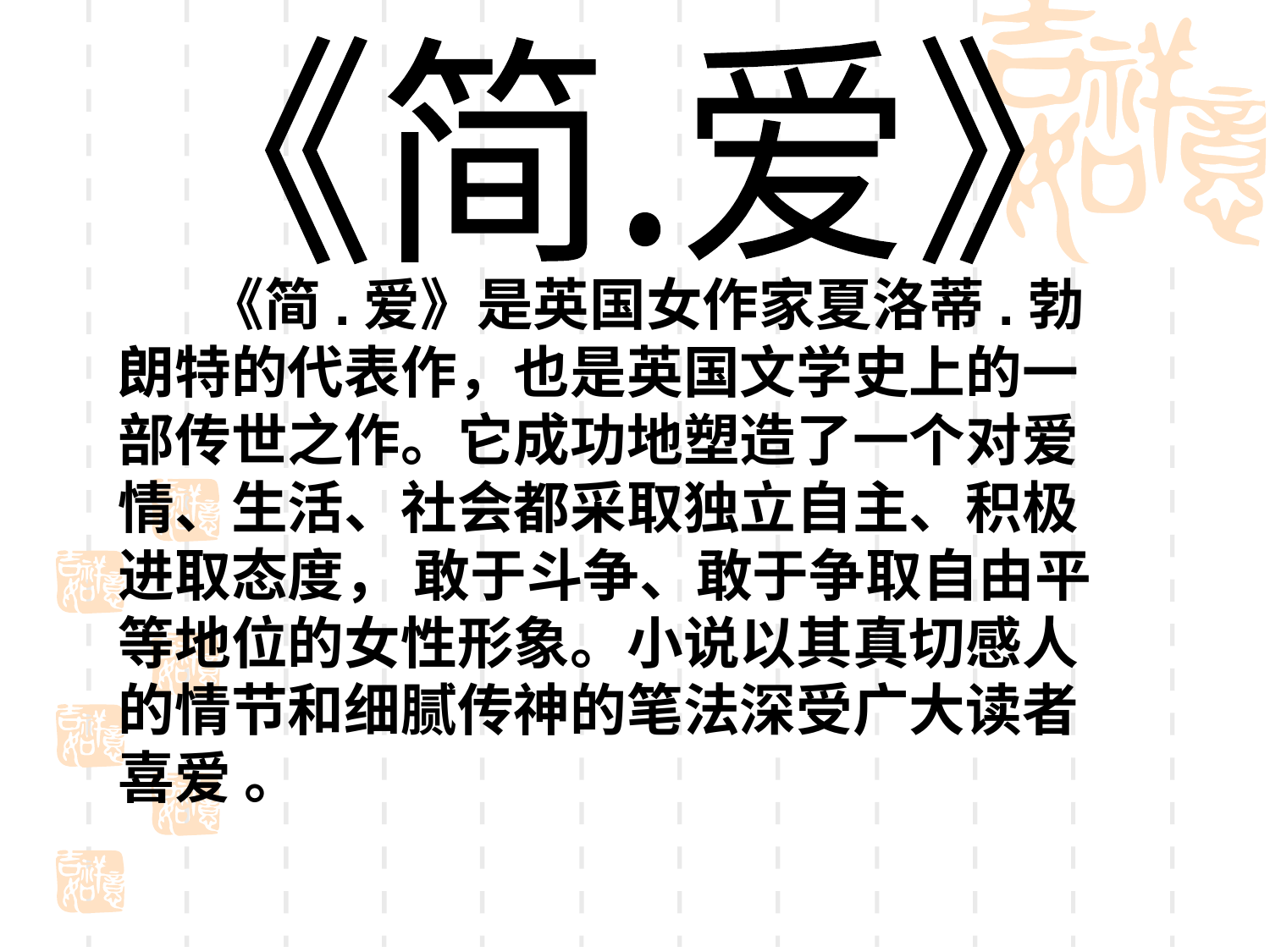

《简.爱》
      《简.爱》是英国女作家夏洛蒂.勃朗特的代表作，也是英国文学史上的一部传世之作。它成功地塑造了一个对爱情、生活、社会都采取独立自主、积极进取态度， 敢于斗争、敢于争取自由平等地位的女性形象。小说以其真切感人的情节和细腻传神的笔法深受广大读者喜爱 。